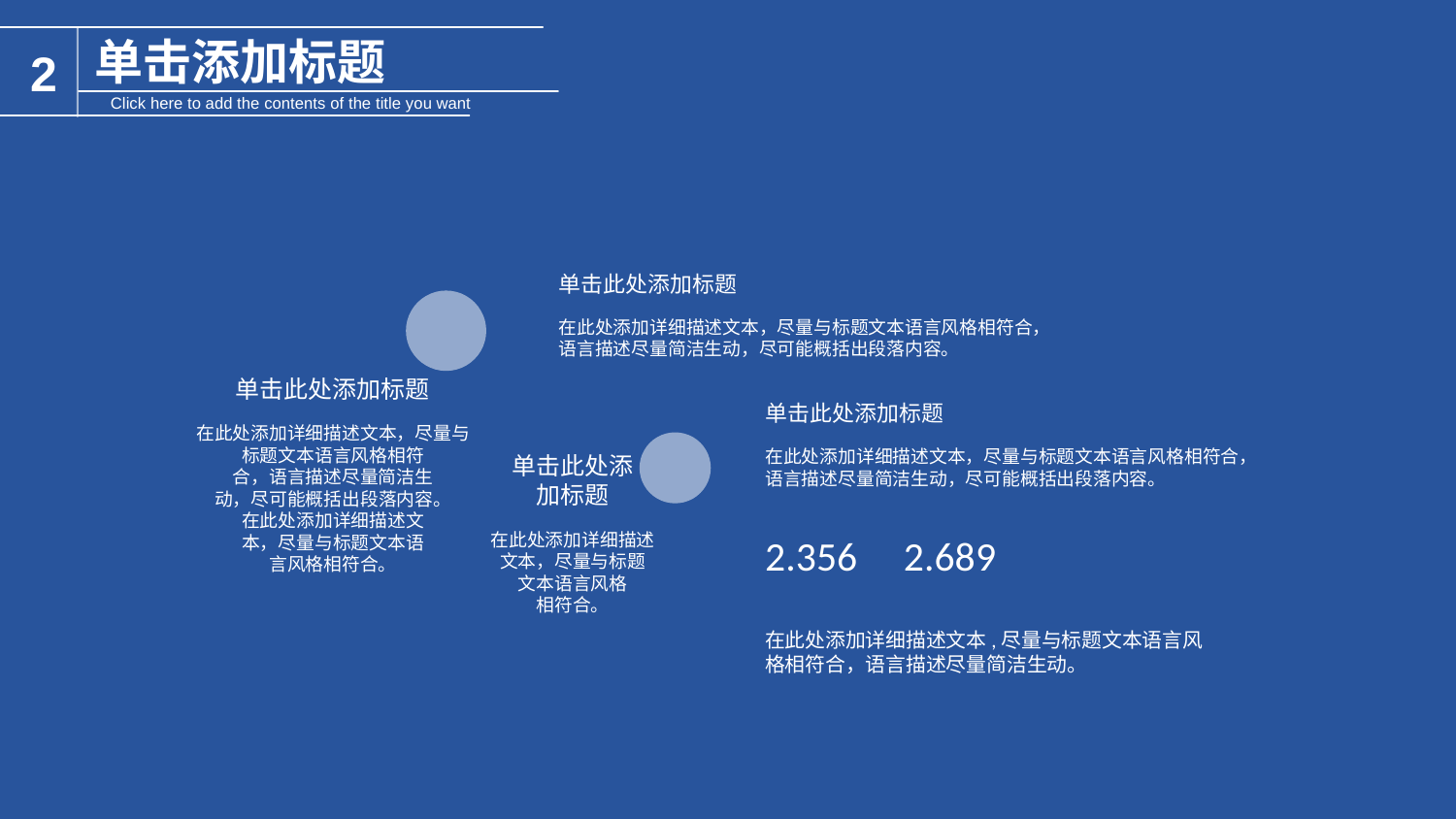

单击添加标题
2
Click here to add the contents of the title you want
单击此处添加标题
在此处添加详细描述文本，尽量与标题文本语言风格相符合，语言描述尽量简洁生动，尽可能概括出段落内容。
单击此处添加标题
在此处添加详细描述文本，尽量与标题文本语言风格相符
合，语言描述尽量简洁生
动，尽可能概括出段落内容。
在此处添加详细描述文
本，尽量与标题文本语
言风格相符合。

单击此处添加标题
在此处添加详细描述文本，尽量与标题文本语言风格相符合，语言描述尽量简洁生动，尽可能概括出段落内容。
单击此处添
加标题
在此处添加详细描述
文本，尽量与标题
文本语言风格
相符合。

2.356     2.689
在此处添加详细描述文本,尽量与标题文本语言风格相符合，语言描述尽量简洁生动。